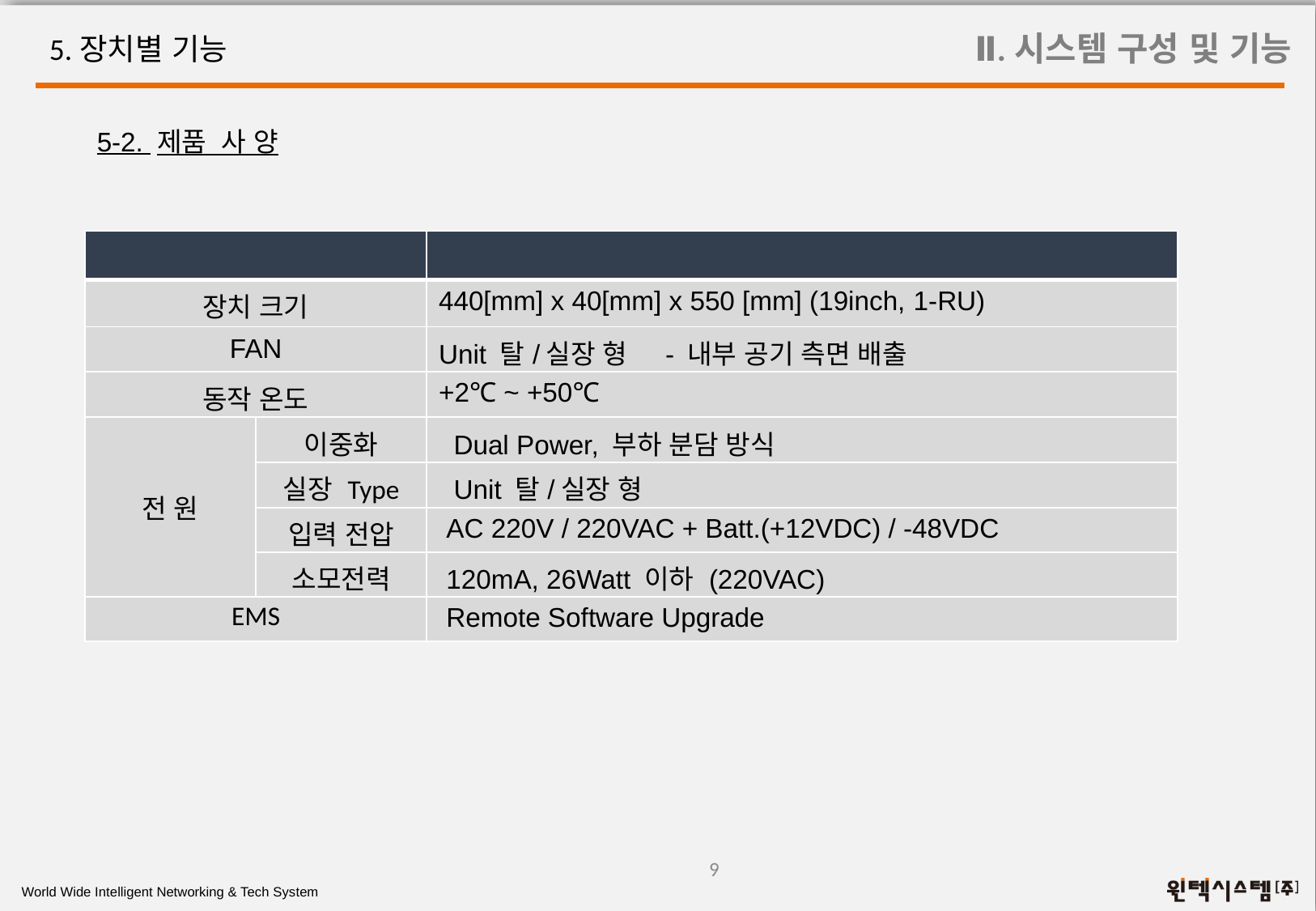

Ⅱ.시스템 구성 및 기능
5.장치별 기능
5-2. 제품  사 양
| 구 분 |  | 내 용 |
| --- | --- | --- |
| 장치 크기 |  | 440[mm] x 40[mm] x 550 [mm] (19inch, 1-RU) |
| FAN |  | Unit 탈/실장 형 - 내부 공기 측면 배출 |
| 동작 온도 |  | +2℃ ~ +50℃ |
| 전 원 | 이중화 | Dual Power, 부하 분담 방식 |
|  | 실장 Type | Unit 탈/실장 형 |
|  | 입력 전압 | AC 220V / 220VAC + Batt.(+12VDC) / -48VDC |
|  | 소모전력 | 120mA, 26Watt 이하 (220VAC) |
| EMS | EMS | Remote Software Upgrade |
9